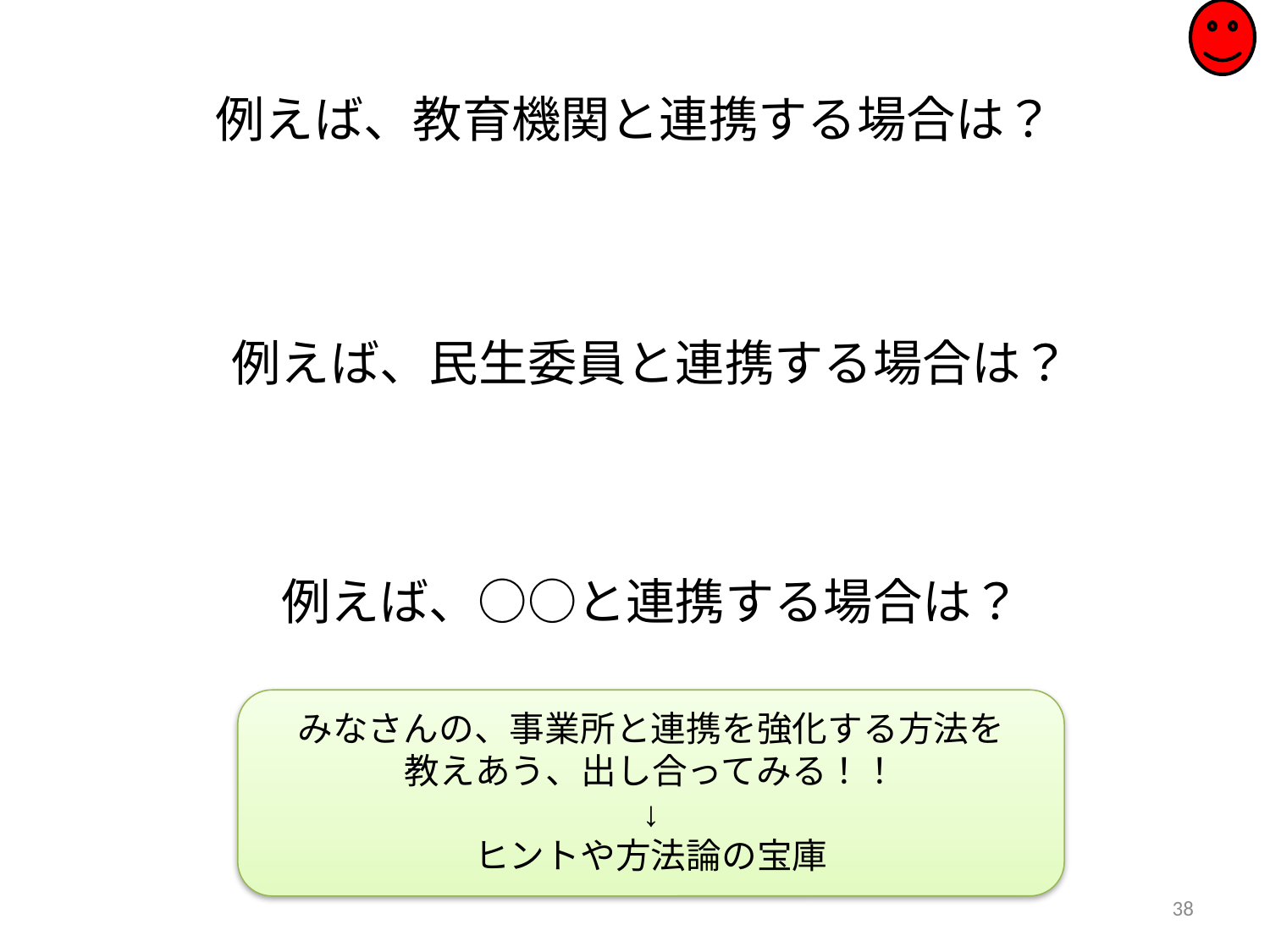

# 例えば、教育機関と連携する場合は？
例えば、民生委員と連携する場合は？
例えば、○○と連携する場合は？
みなさんの、事業所と連携を強化する方法を
教えあう、出し合ってみる！！
↓
ヒントや方法論の宝庫
38